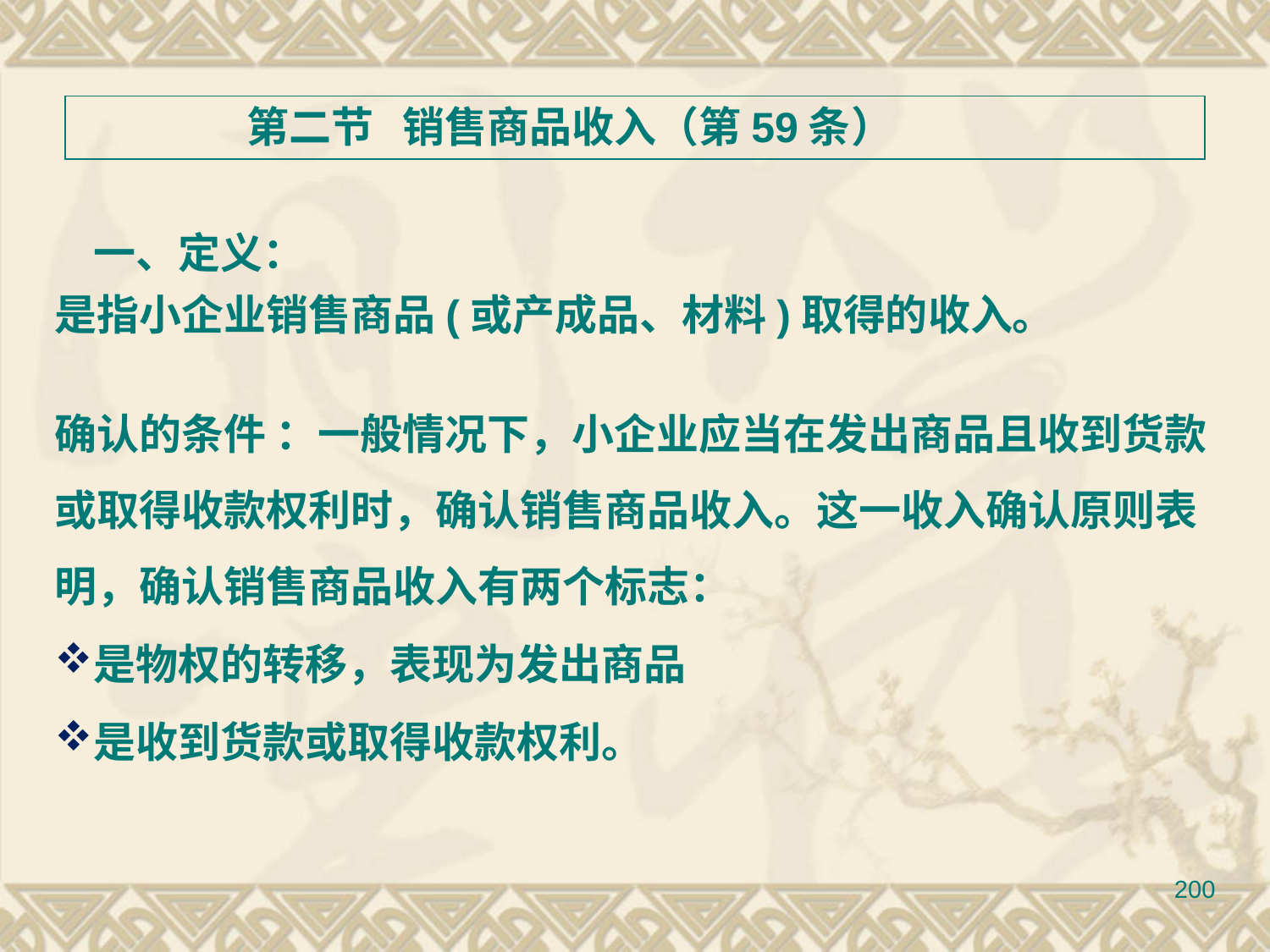

一、定义：
是指小企业销售商品(或产成品、材料)取得的收入。
确认的条件 ：一般情况下，小企业应当在发出商品且收到货款或取得收款权利时，确认销售商品收入。这一收入确认原则表明，确认销售商品收入有两个标志：
是物权的转移，表现为发出商品
是收到货款或取得收款权利。

             第二节   销售商品收入（第59条）
200